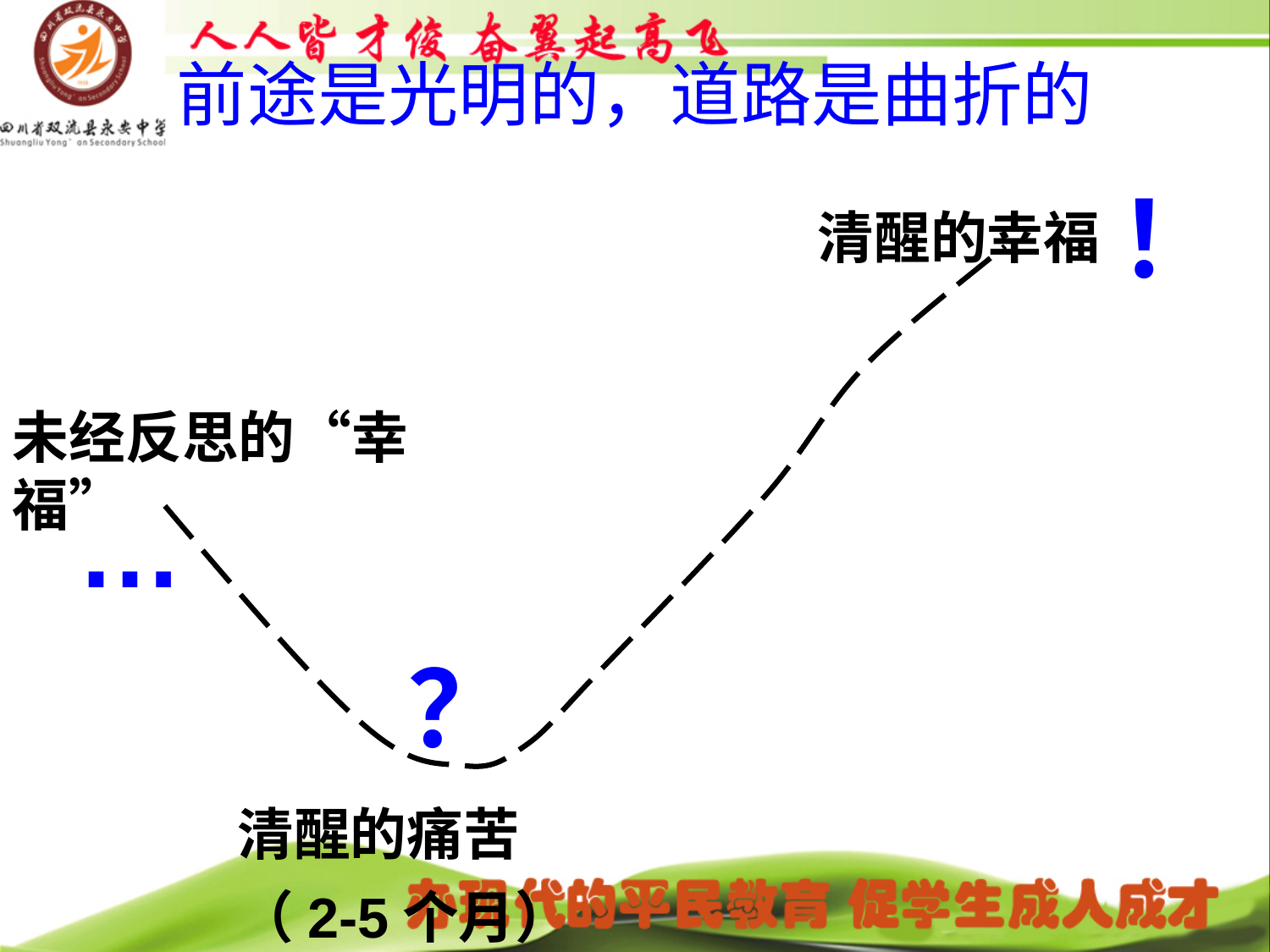

# 前途是光明的，道路是曲折的
！
清醒的幸福

未经反思的“幸福”
…
？
清醒的痛苦
（2-5个月）